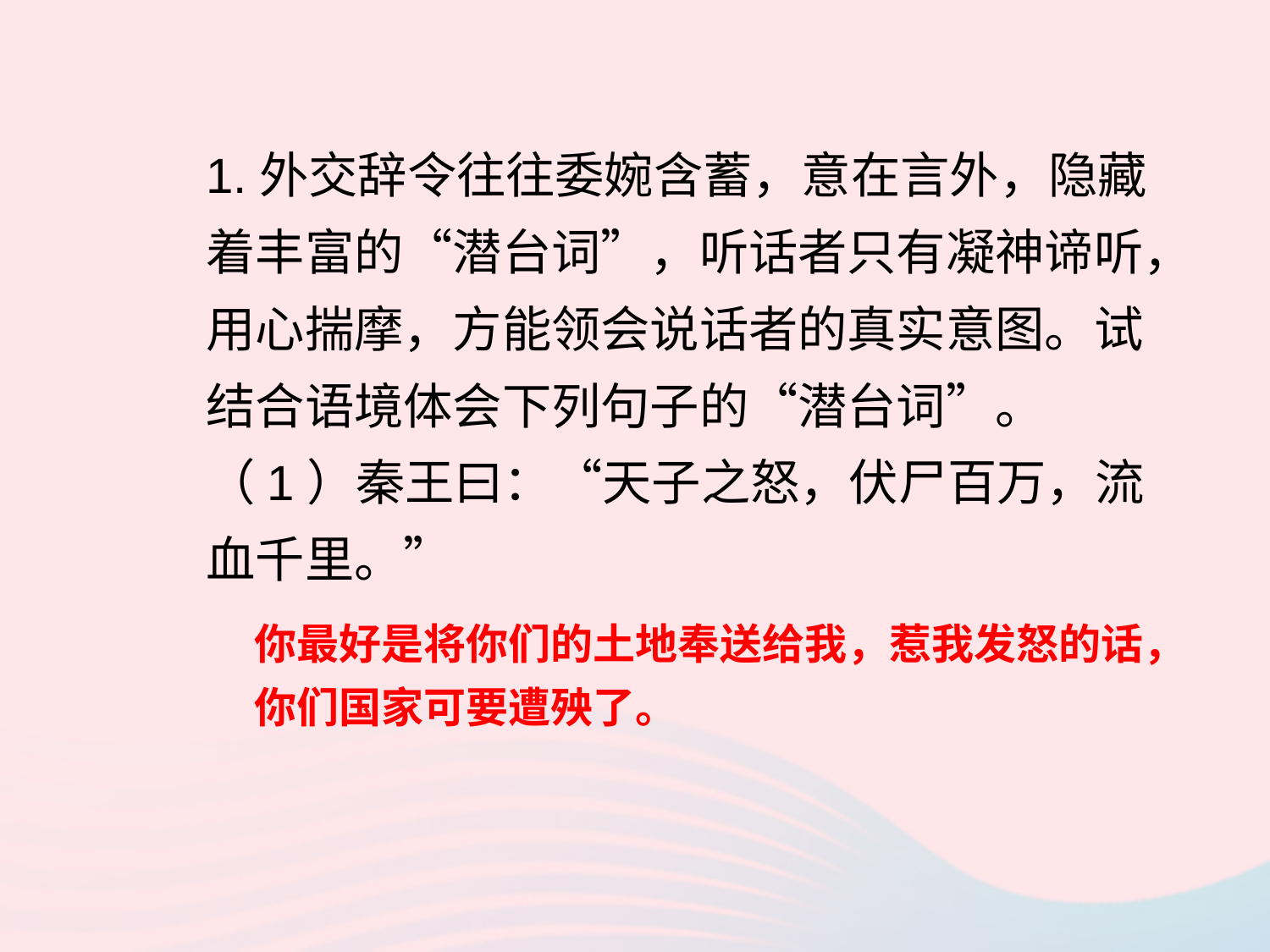

1.外交辞令往往委婉含蓄，意在言外，隐藏着丰富的“潜台词”，听话者只有凝神谛听，用心揣摩，方能领会说话者的真实意图。试结合语境体会下列句子的“潜台词”。
（1）秦王曰：“天子之怒，伏尸百万，流血千里。”
你最好是将你们的土地奉送给我，惹我发怒的话，你们国家可要遭殃了。